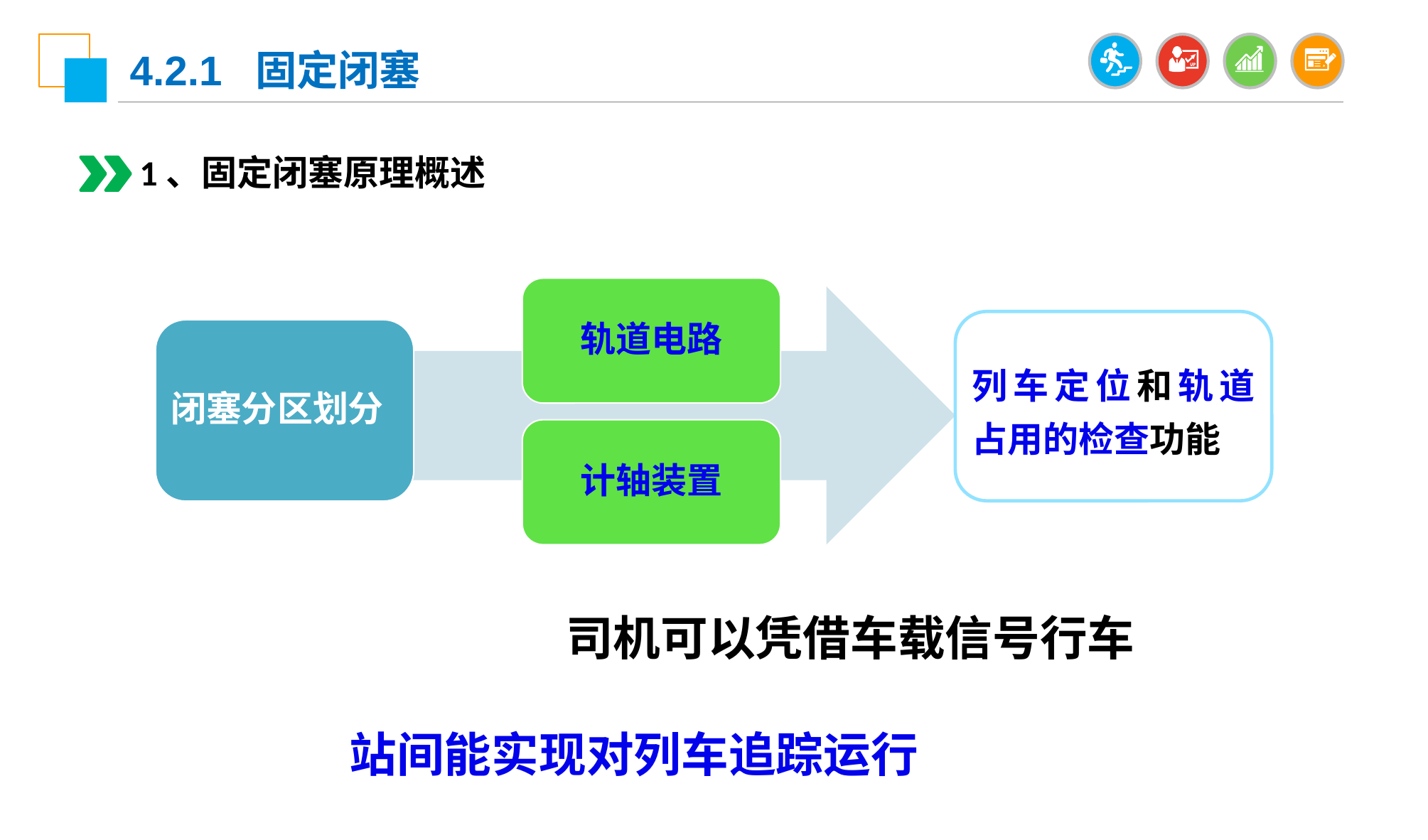

4.2.1  固定闭塞
1、固定闭塞原理概述

轨道电路

计轴装置

列车定位和轨道占用的检查功能

闭塞分区划分
司机可以凭借车载信号行车
站间能实现对列车追踪运行